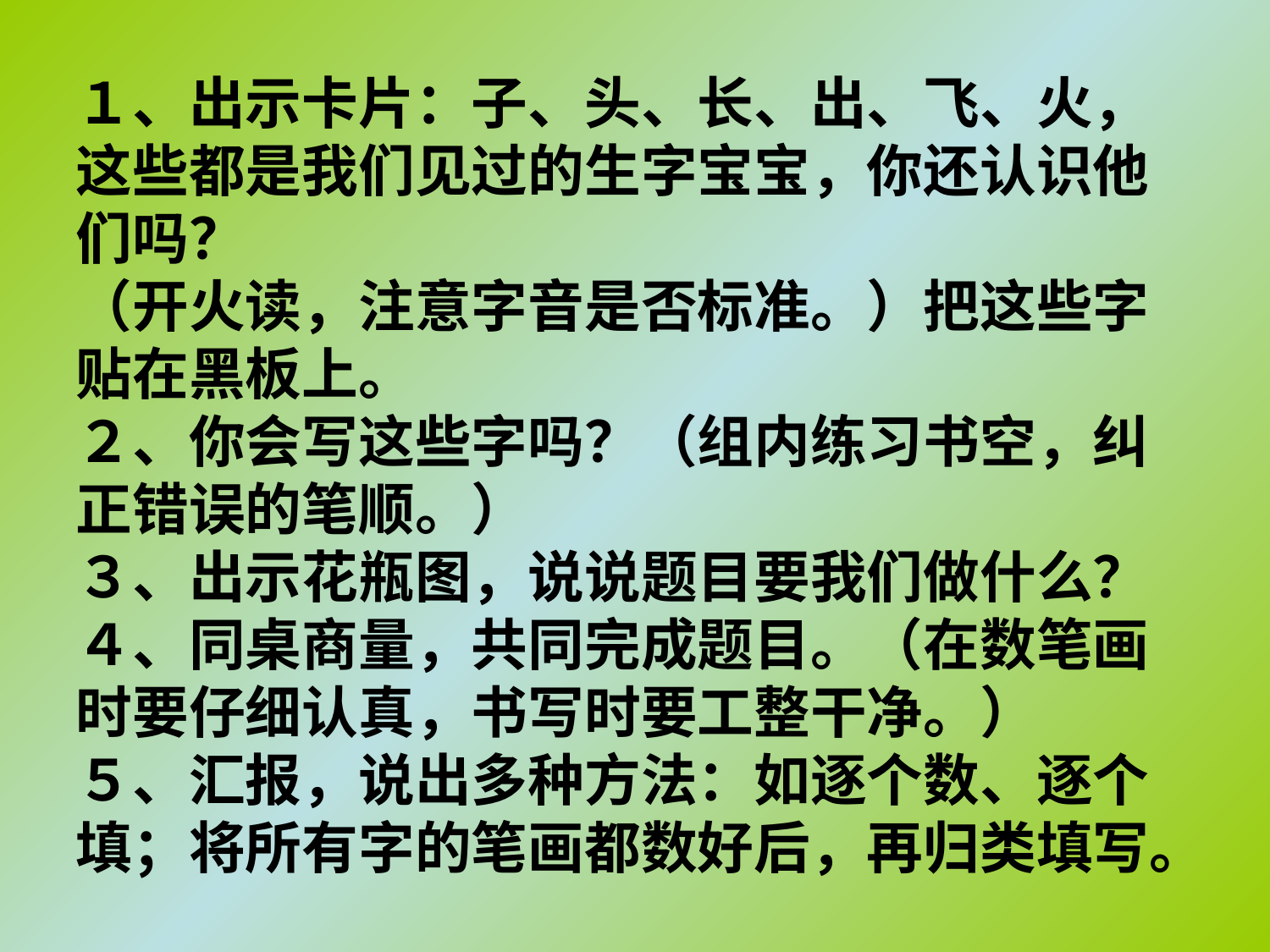

# １、出示卡片：子、头、长、出、飞、火，这些都是我们见过的生字宝宝，你还认识他们吗？ （开火读，注意字音是否标准。）把这些字贴在黑板上。 ２、你会写这些字吗？（组内练习书空，纠正错误的笔顺。） ３、出示花瓶图，说说题目要我们做什么？ ４、同桌商量，共同完成题目。（在数笔画时要仔细认真，书写时要工整干净。） ５、汇报，说出多种方法：如逐个数、逐个填；将所有字的笔画都数好后，再归类填写。